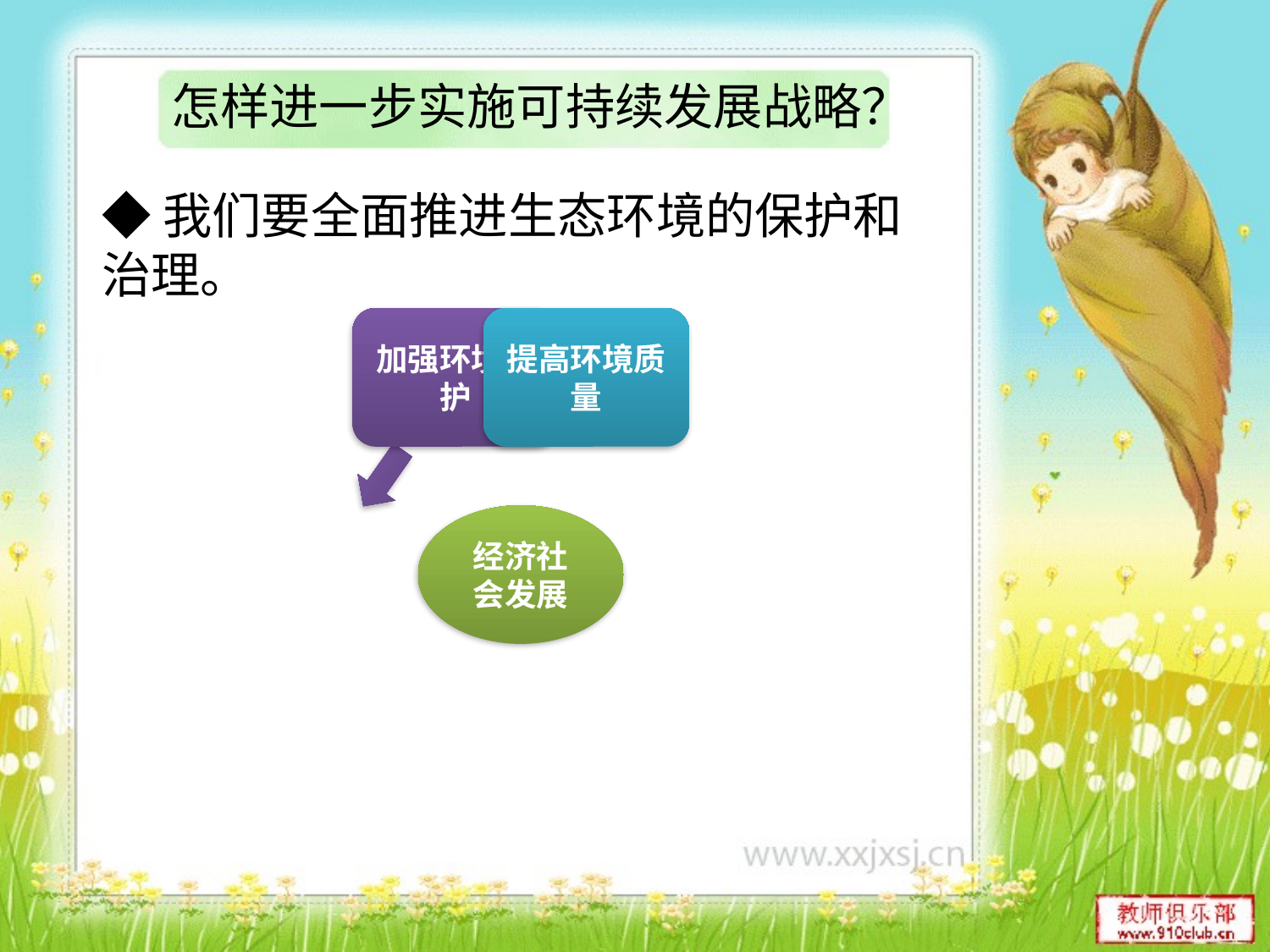

怎样进一步实施可持续发展战略？
◆我们要全面推进生态环境的保护和治理。
经济社会发展